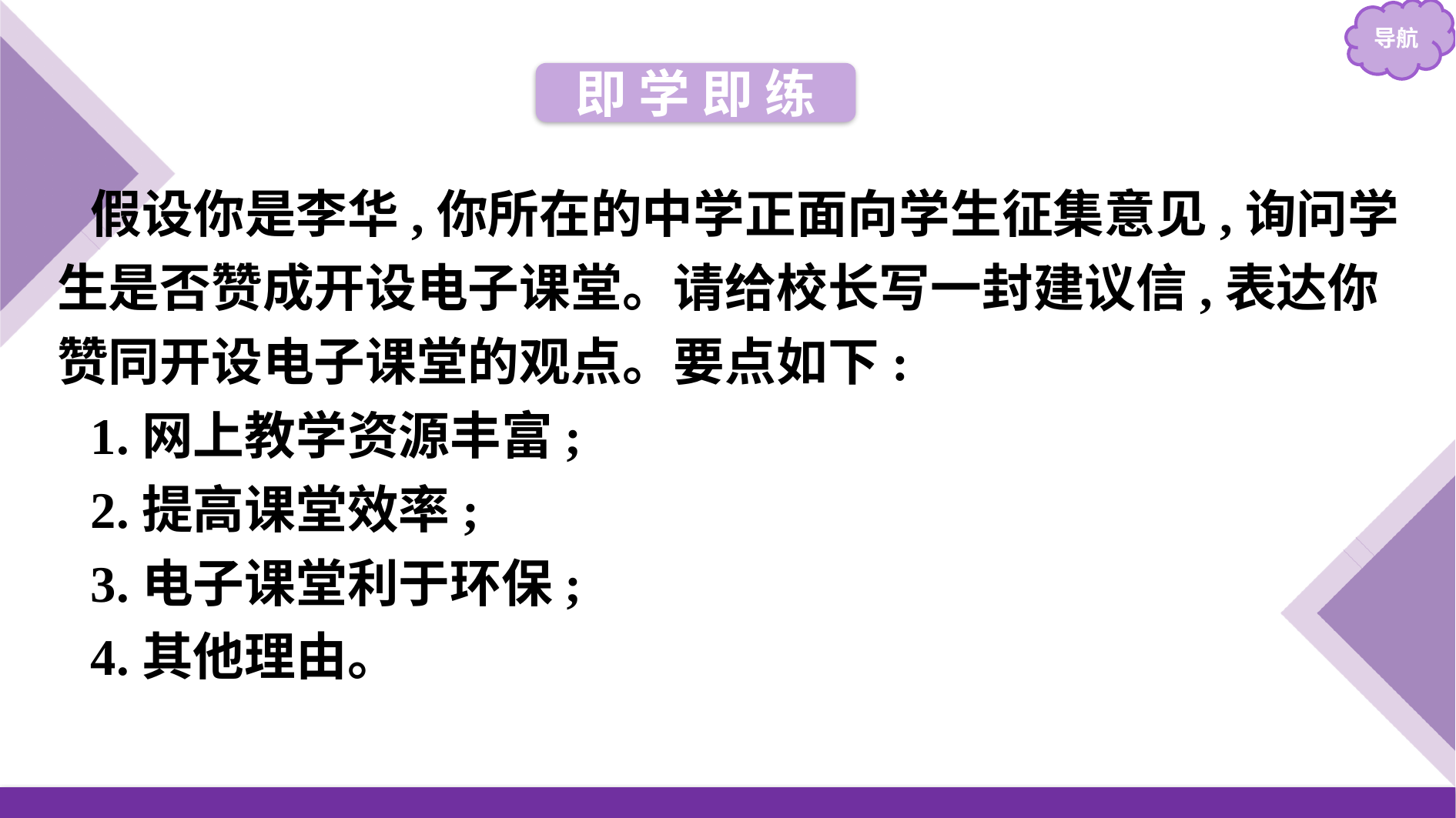

即 学 即 练
假设你是李华,你所在的中学正面向学生征集意见,询问学生是否赞成开设电子课堂。请给校长写一封建议信,表达你赞同开设电子课堂的观点。要点如下:
1.网上教学资源丰富;
2.提高课堂效率;
3.电子课堂利于环保;
4.其他理由。